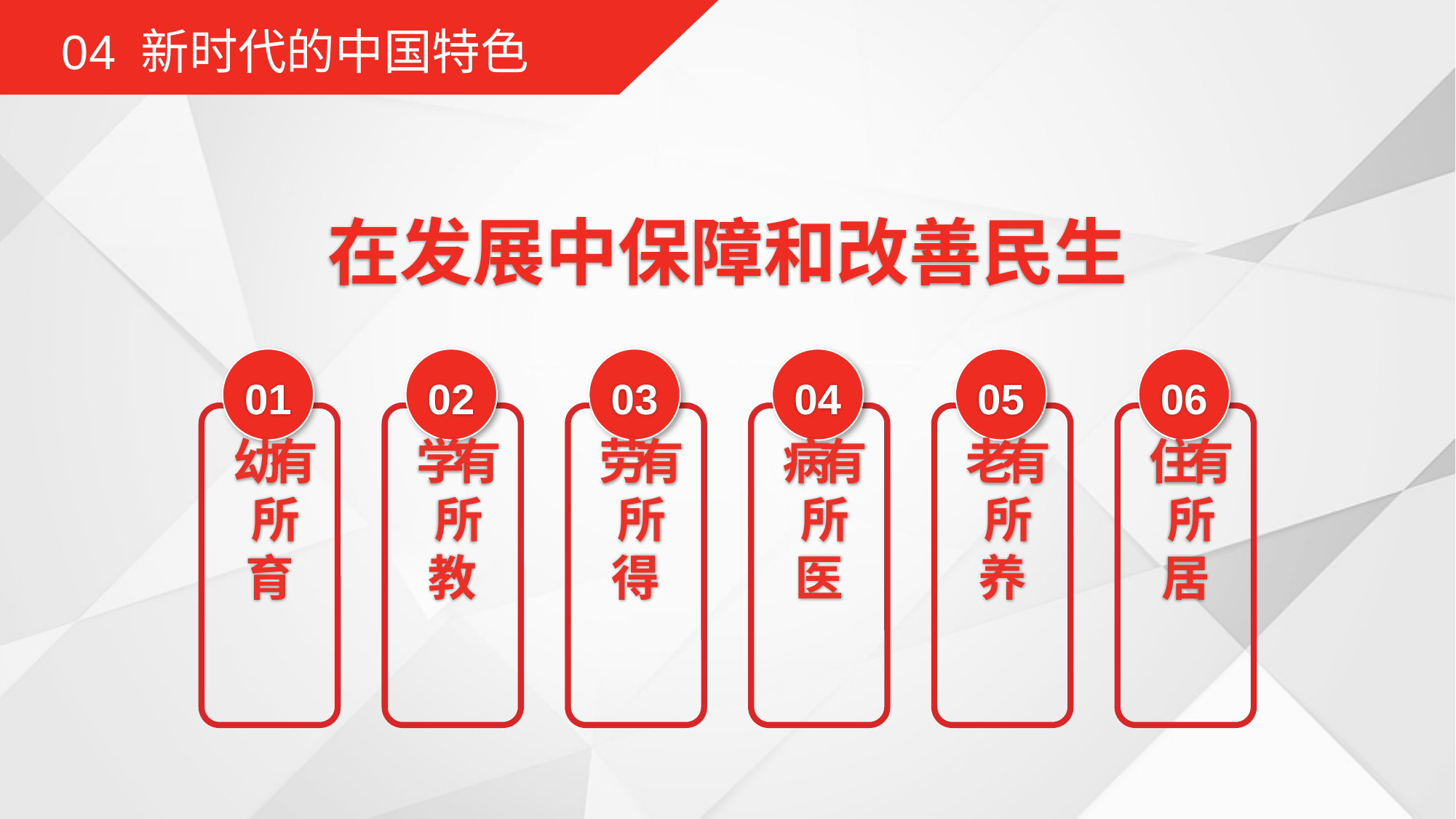

04 新时代的中国特色
在发展中保障和改善民生

01

幼有所育

02

学有所教

03

劳有所得

04

病有所医

05

老有所养

06

住有所居